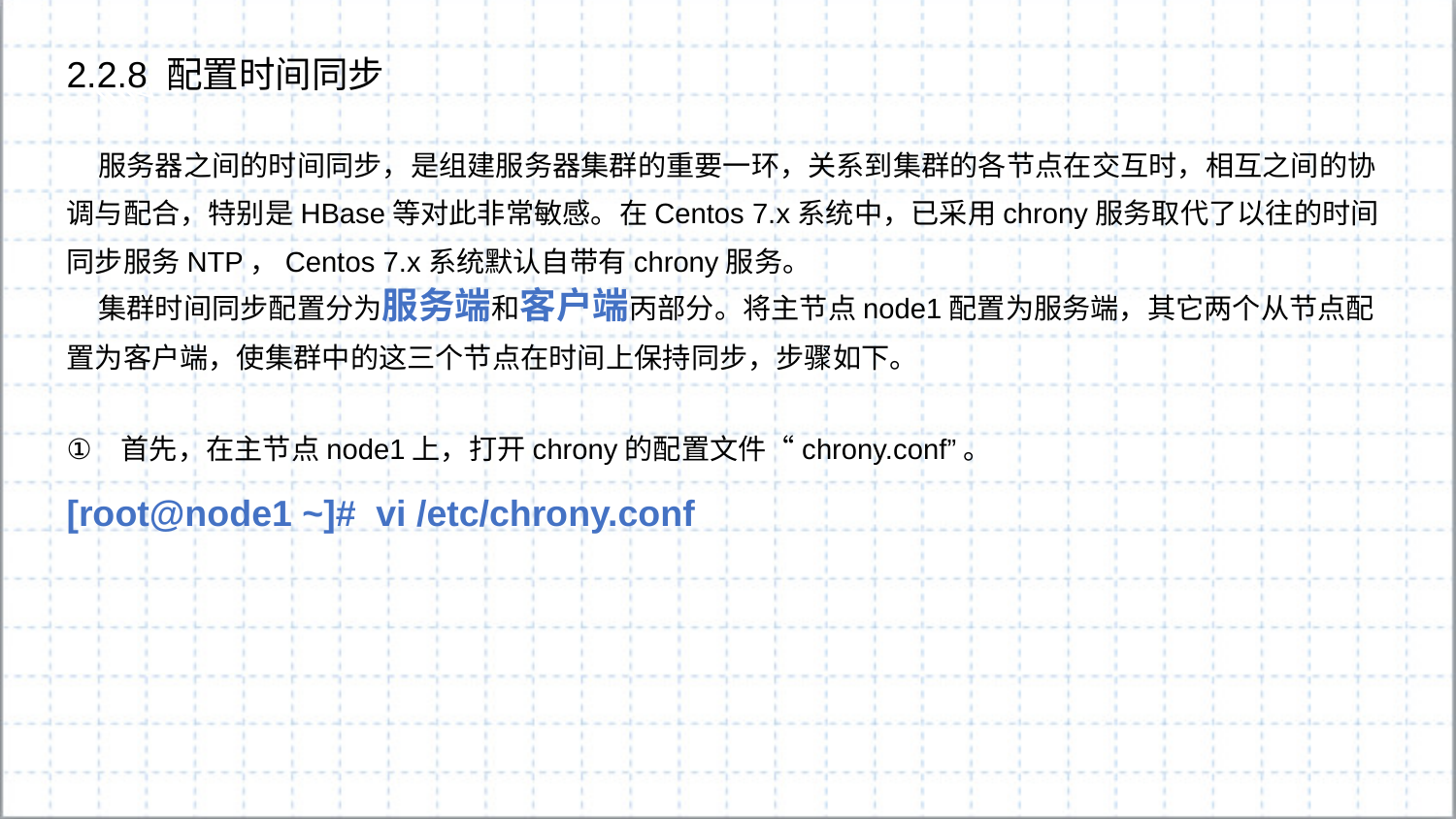

2.2.8 配置时间同步
    服务器之间的时间同步，是组建服务器集群的重要一环，关系到集群的各节点在交互时，相互之间的协调与配合，特别是HBase等对此非常敏感。在Centos 7.x系统中，已采用chrony服务取代了以往的时间同步服务NTP，Centos 7.x系统默认自带有chrony服务。
    集群时间同步配置分为服务端和客户端丙部分。将主节点node1配置为服务端，其它两个从节点配置为客户端，使集群中的这三个节点在时间上保持同步，步骤如下。
首先，在主节点node1上，打开chrony的配置文件“chrony.conf”。
[root@node1 ~]#  vi /etc/chrony.conf